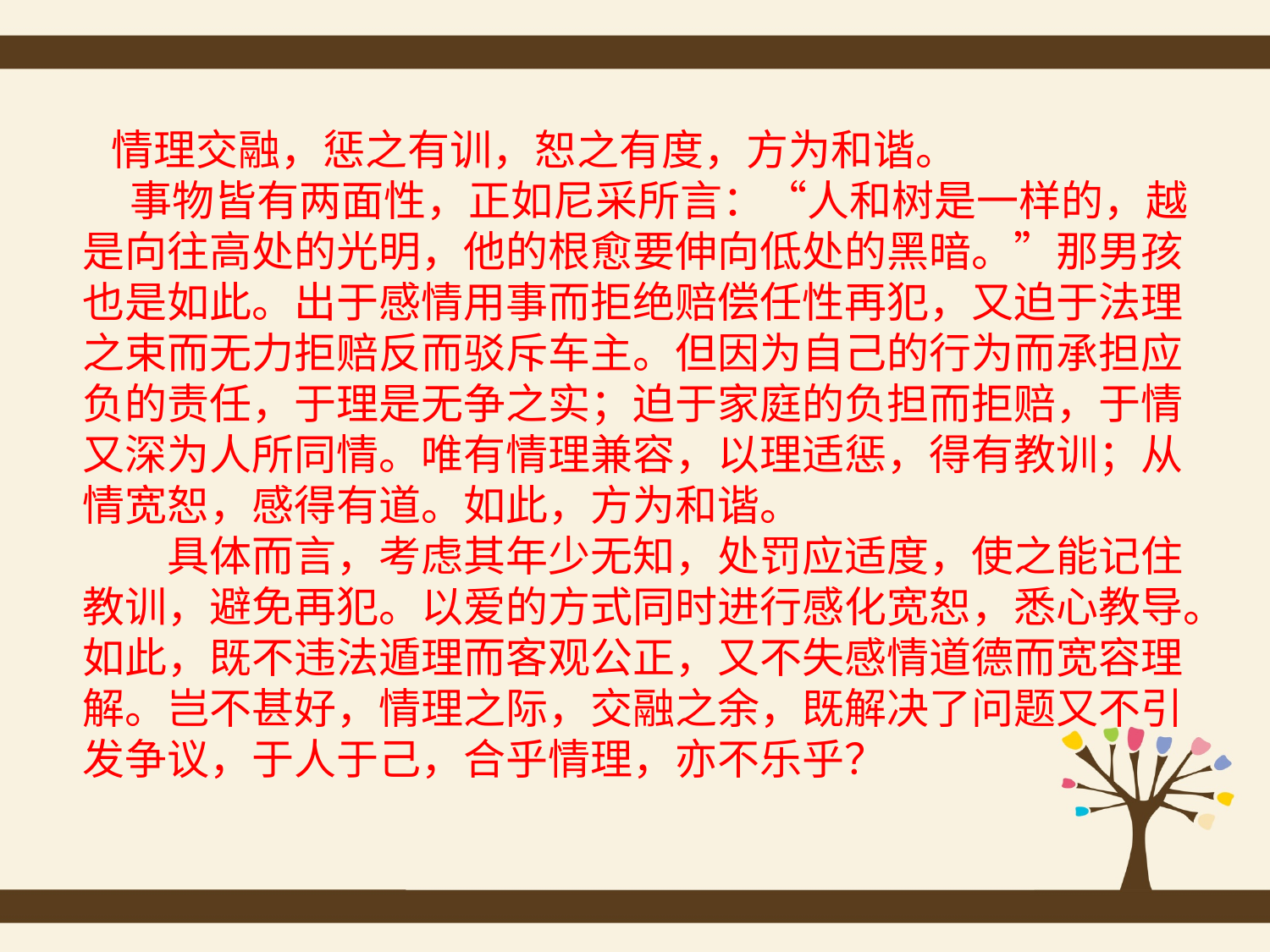

情理交融，惩之有训，恕之有度，方为和谐。    事物皆有两面性，正如尼采所言：“人和树是一样的，越是向往高处的光明，他的根愈要伸向低处的黑暗。”那男孩也是如此。出于感情用事而拒绝赔偿任性再犯，又迫于法理之束而无力拒赔反而驳斥车主。但因为自己的行为而承担应负的责任，于理是无争之实；迫于家庭的负担而拒赔，于情又深为人所同情。唯有情理兼容，以理适惩，得有教训；从情宽恕，感得有道。如此，方为和谐。    具体而言，考虑其年少无知，处罚应适度，使之能记住教训，避免再犯。以爱的方式同时进行感化宽恕，悉心教导。如此，既不违法遁理而客观公正，又不失感情道德而宽容理解。岂不甚好，情理之际，交融之余，既解决了问题又不引发争议，于人于己，合乎情理，亦不乐乎？